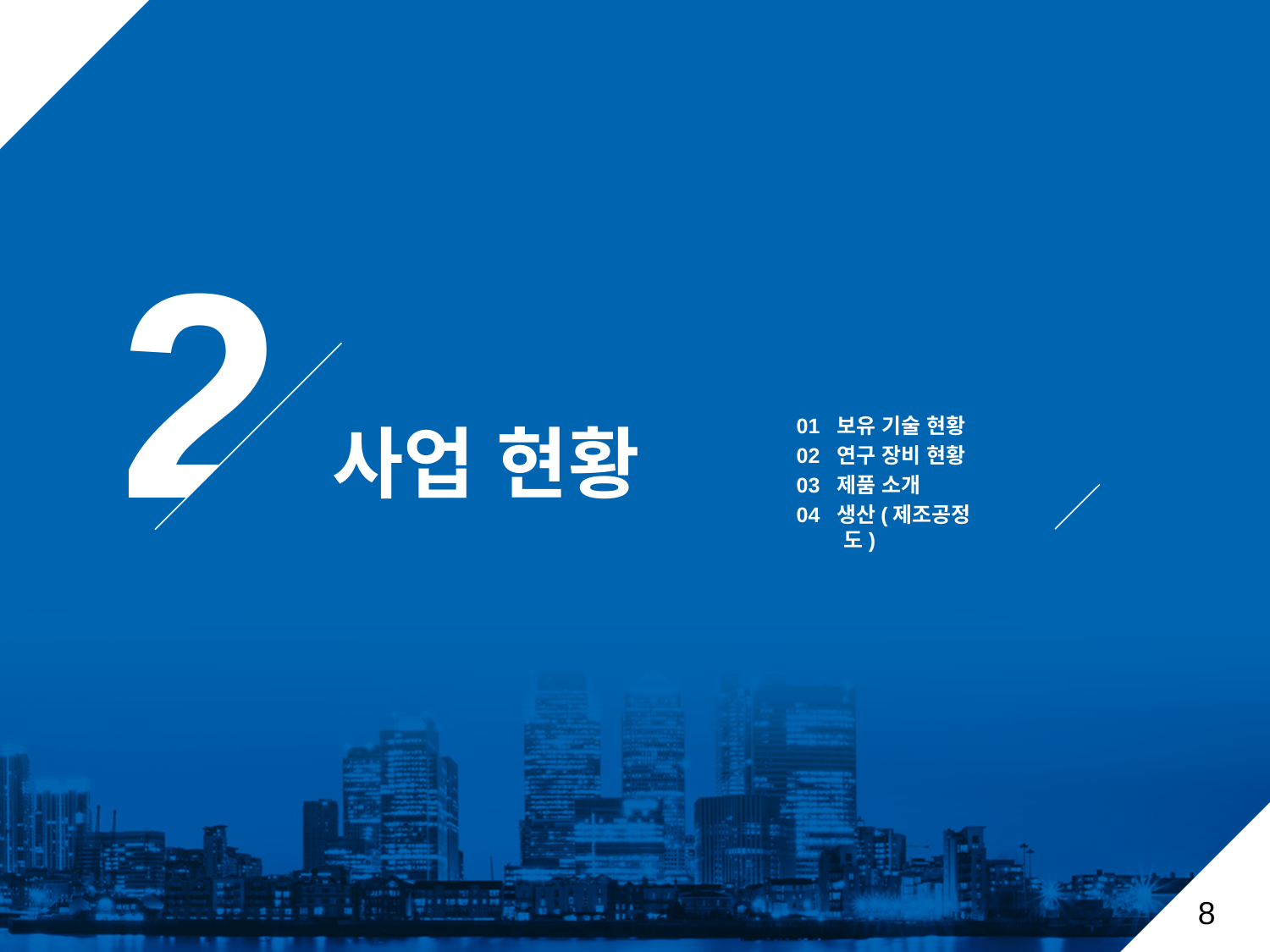

2

사업 현황

01  보유 기술 현황
02  연구 장비 현황
03  제품 소개
04  생산(제조공정도)
8